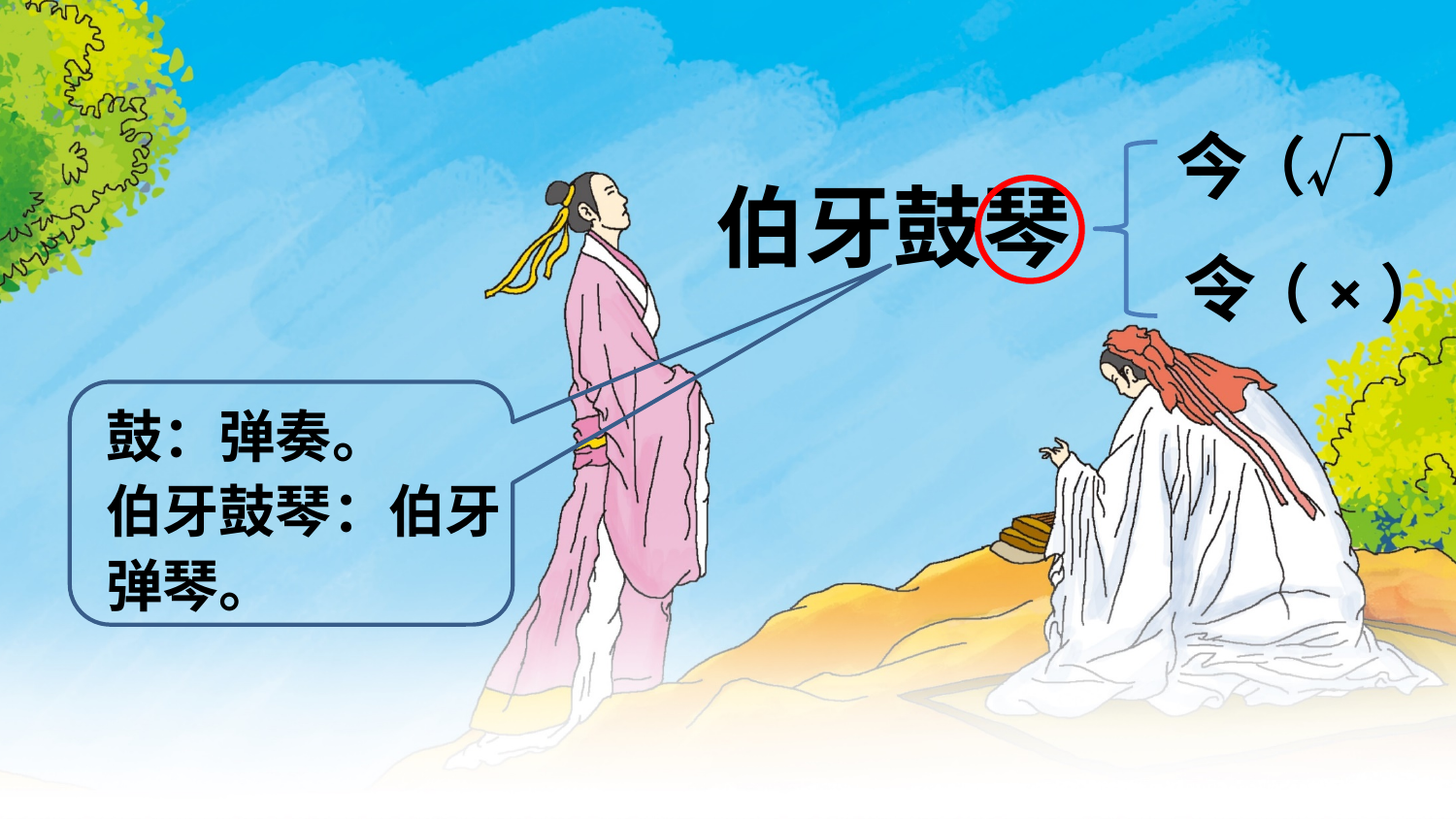

今

令
（√）
伯牙鼓琴

（×）

鼓：弹奏。
伯牙鼓琴：伯牙弹琴。